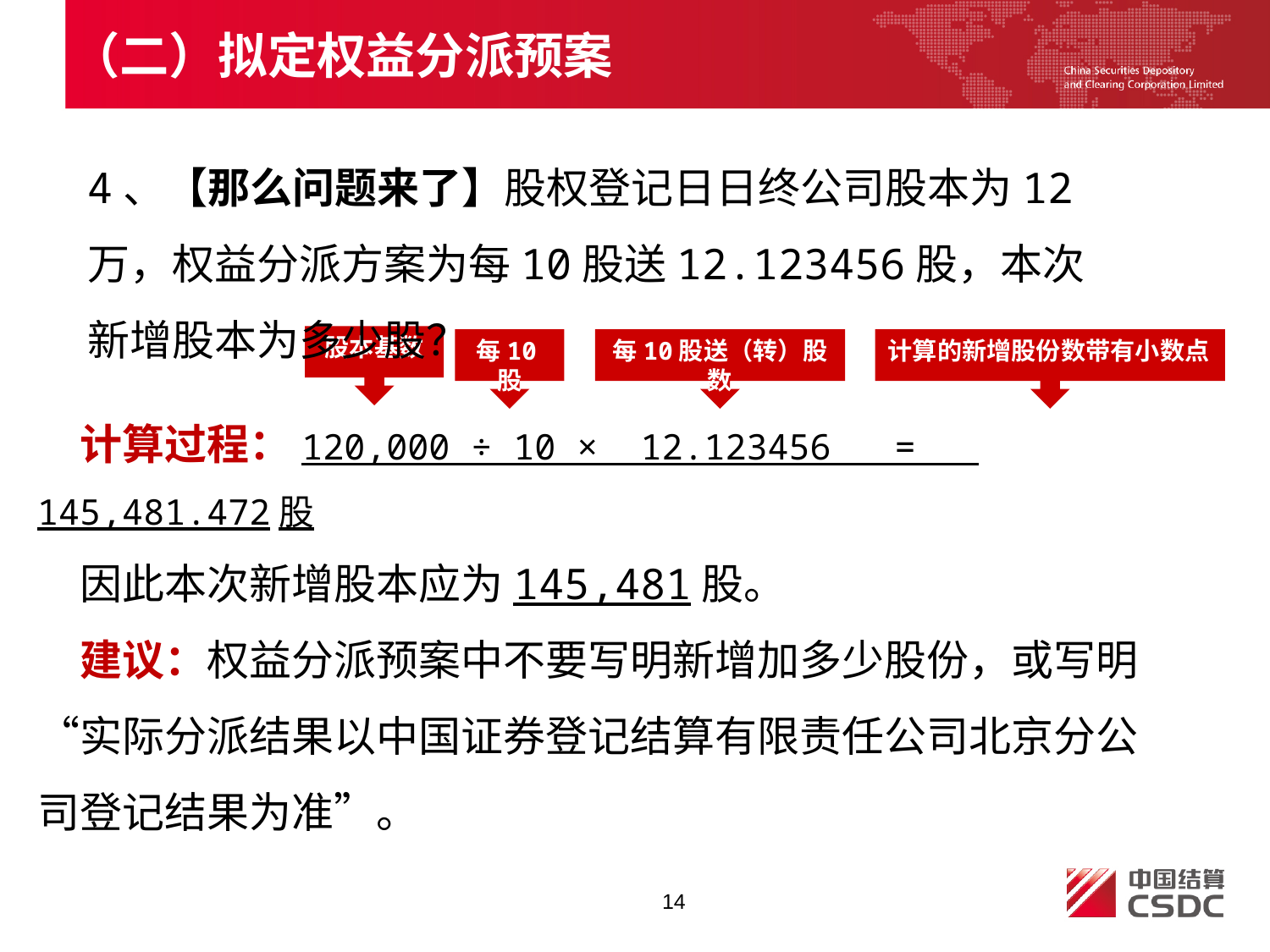

（二）拟定权益分派预案
4、【那么问题来了】股权登记日日终公司股本为12万，权益分派方案为每10股送12.123456股，本次新增股本为多少股？

股本基数
每10股
每10股送（转）股数
计算的新增股份数带有小数点
计算过程：120,000 ÷ 10 ×  12.123456   =    145,481.472股
因此本次新增股本应为145,481股。
建议：权益分派预案中不要写明新增加多少股份，或写明“实际分派结果以中国证券登记结算有限责任公司北京分公司登记结果为准”。
14